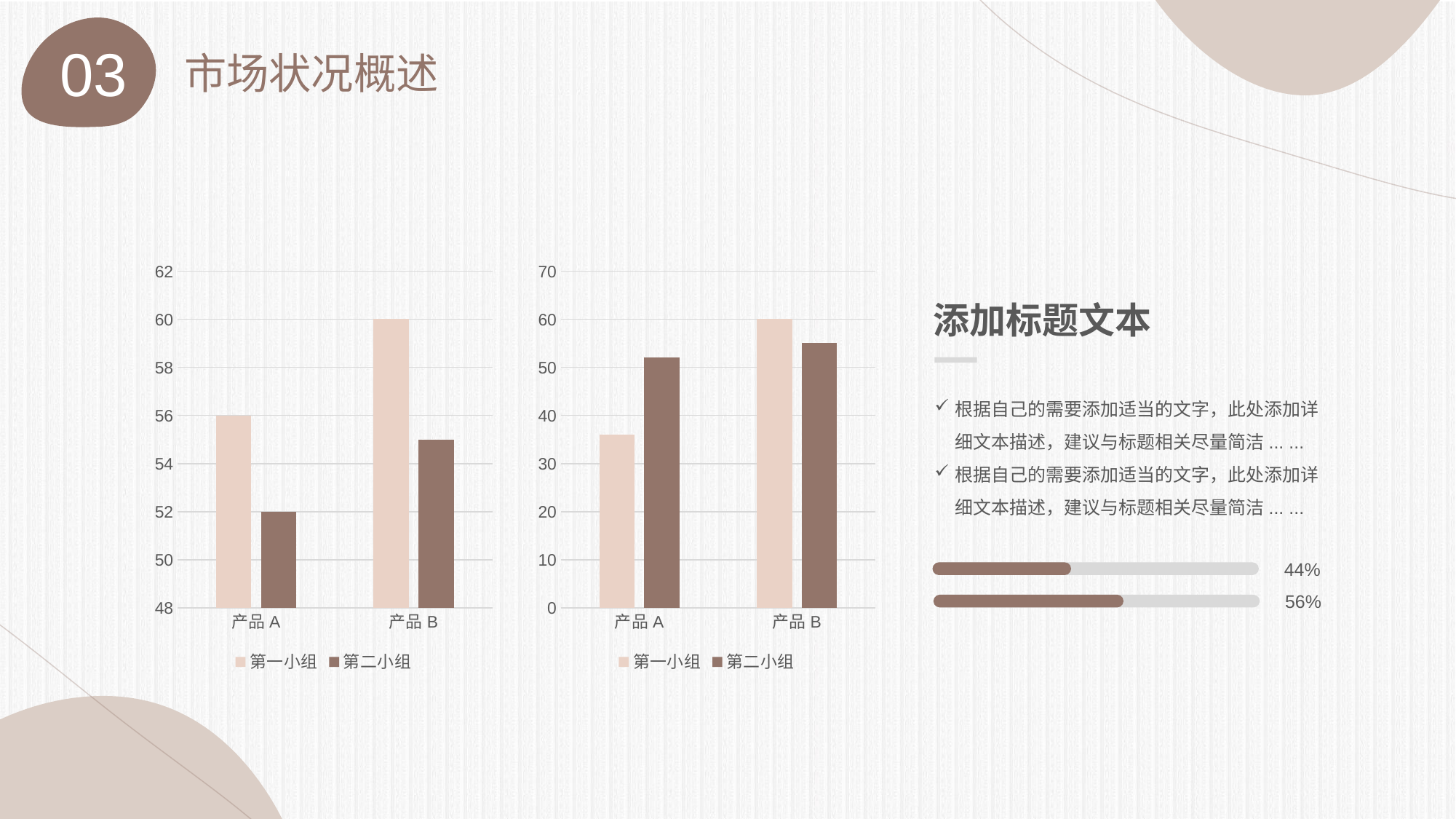

03
市场状况概述

### Chart

| Category | 第一小组 | 第二小组 |
|---|---|---|
| 产品A | 56.0 | 52.0 |
| 产品B | 60.0 | 55.0 |

### Chart

| Category | 第一小组 | 第二小组 |
|---|---|---|
| 产品A | 36.0 | 52.0 |
| 产品B | 60.0 | 55.0 |
添加标题文本

根据自己的需要添加适当的文字，此处添加详细文本描述，建议与标题相关尽量简洁... ...
根据自己的需要添加适当的文字，此处添加详细文本描述，建议与标题相关尽量简洁... ...
44%

56%